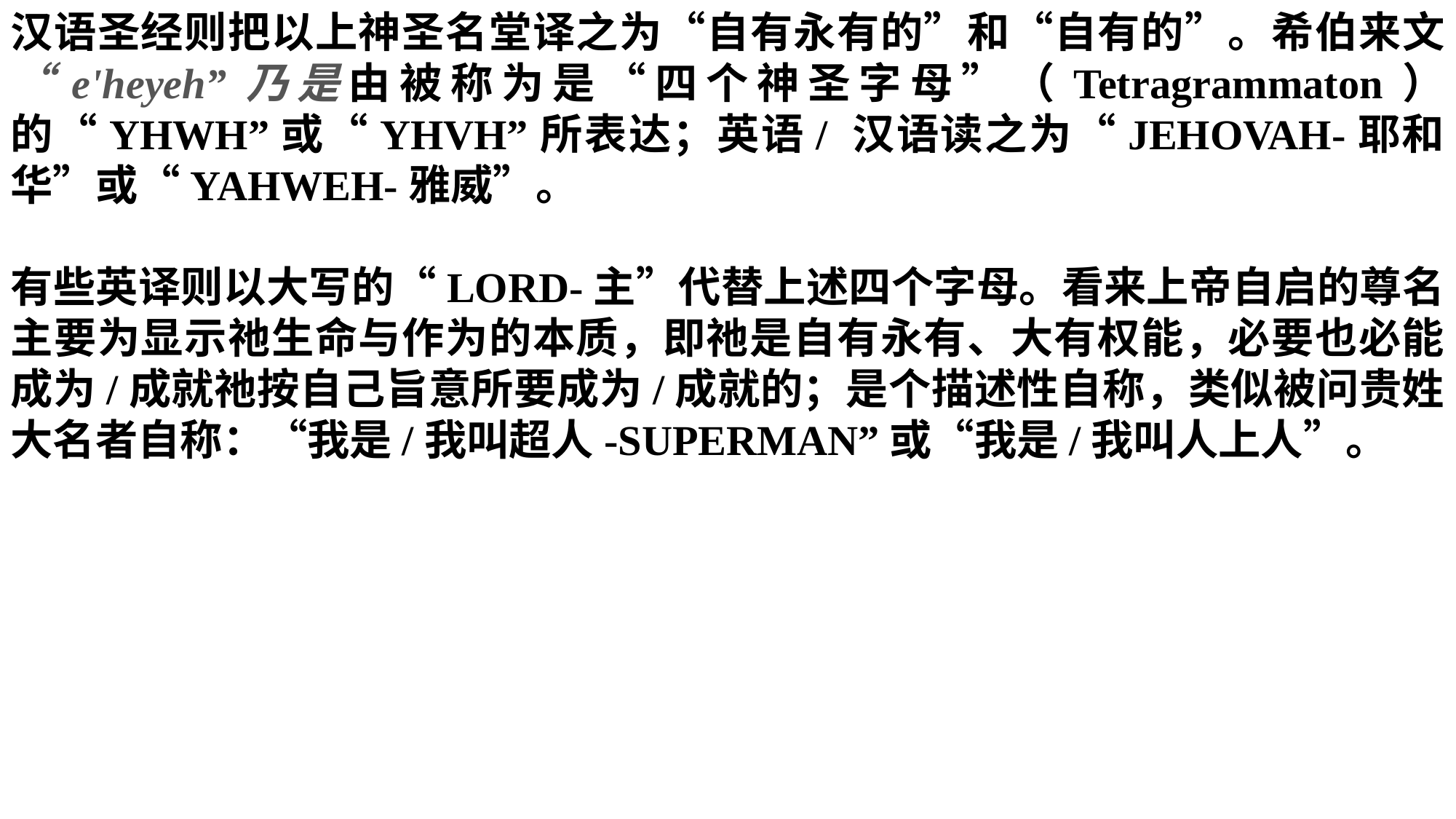

汉语圣经则把以上神圣名堂译之为“自有永有的”和“自有的”。希伯来文“e'heyeh”乃是由被称为是“四个神圣字母”（Tetragrammaton）的“YHWH”或“YHVH”所表达；英语/ 汉语读之为“JEHOVAH-耶和华”或“YAHWEH-雅威”。

有些英译则以大写的“LORD-主”代替上述四个字母。看来上帝自启的尊名主要为显示祂生命与作为的本质，即祂是自有永有、大有权能，必要也必能成为/成就祂按自己旨意所要成为/成就的；是个描述性自称，类似被问贵姓大名者自称：“我是/我叫超人-SUPERMAN”或“我是/我叫人上人”。